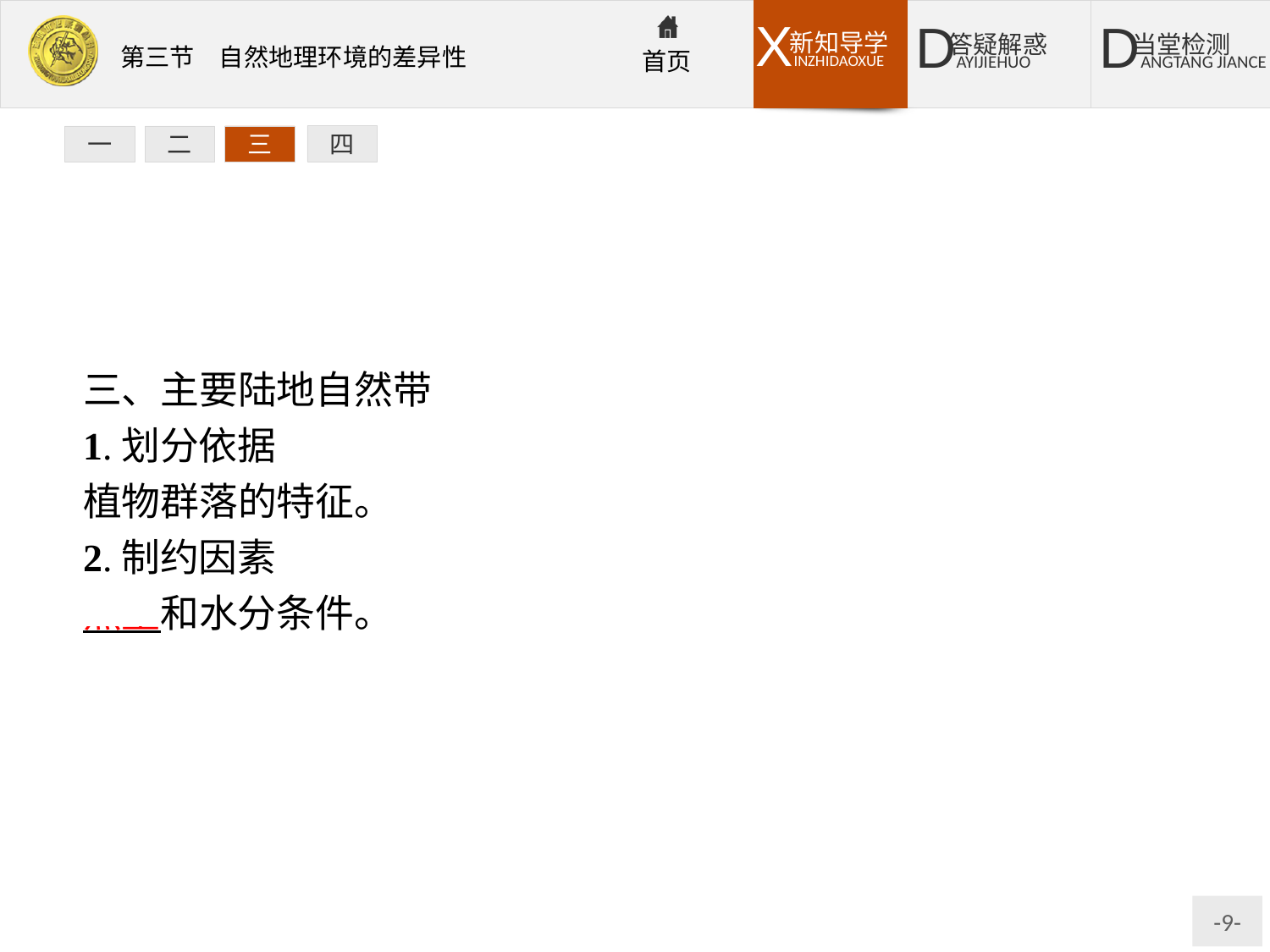

四
一
二
三
三、主要陆地自然带
1.划分依据
植物群落的特征。
2.制约因素
热量和水分条件。